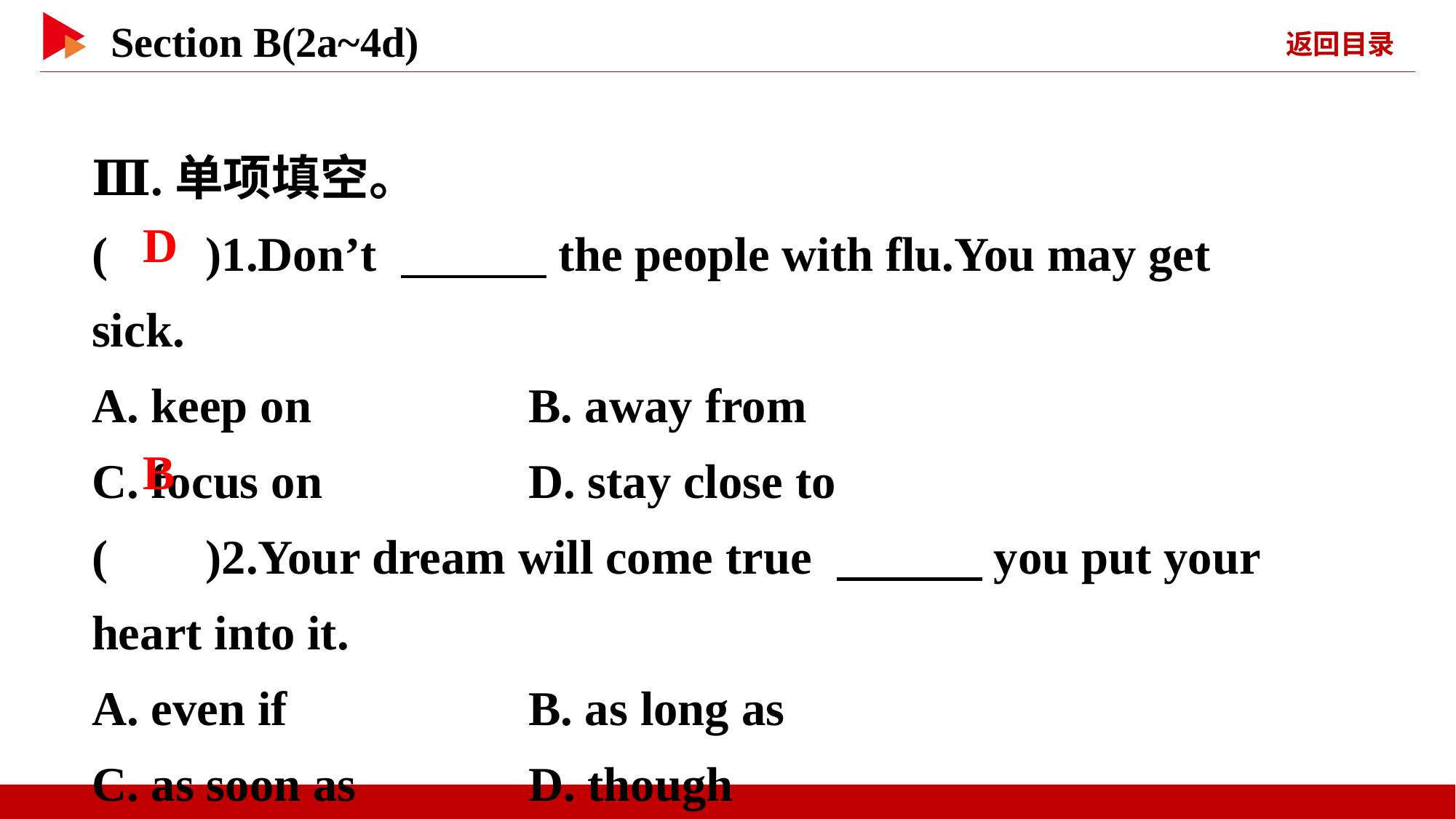

Ⅲ.单项填空。
(        )1.Don’t 　　　the people with flu.You may get sick.
A. keep on             	B. away from
C. focus on              	D. stay close to
(        )2.Your dream will come true 　　　you put your heart into it.
A. even if             	B. as long as
C. as soon as             	D. though
   D
   B